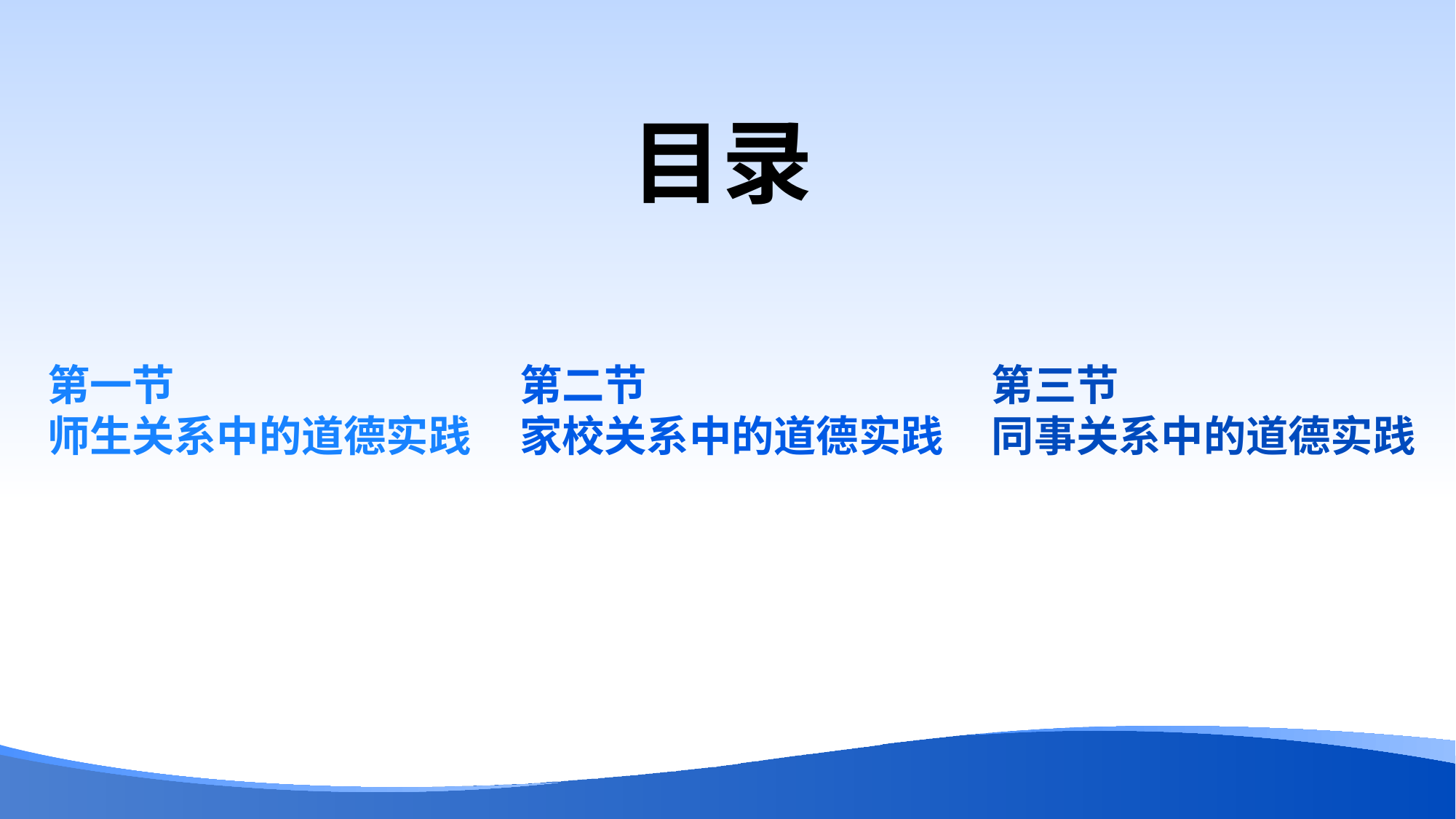

目录
第二节
家校关系中的道德实践
第一节
师生关系中的道德实践
第三节
同事关系中的道德实践